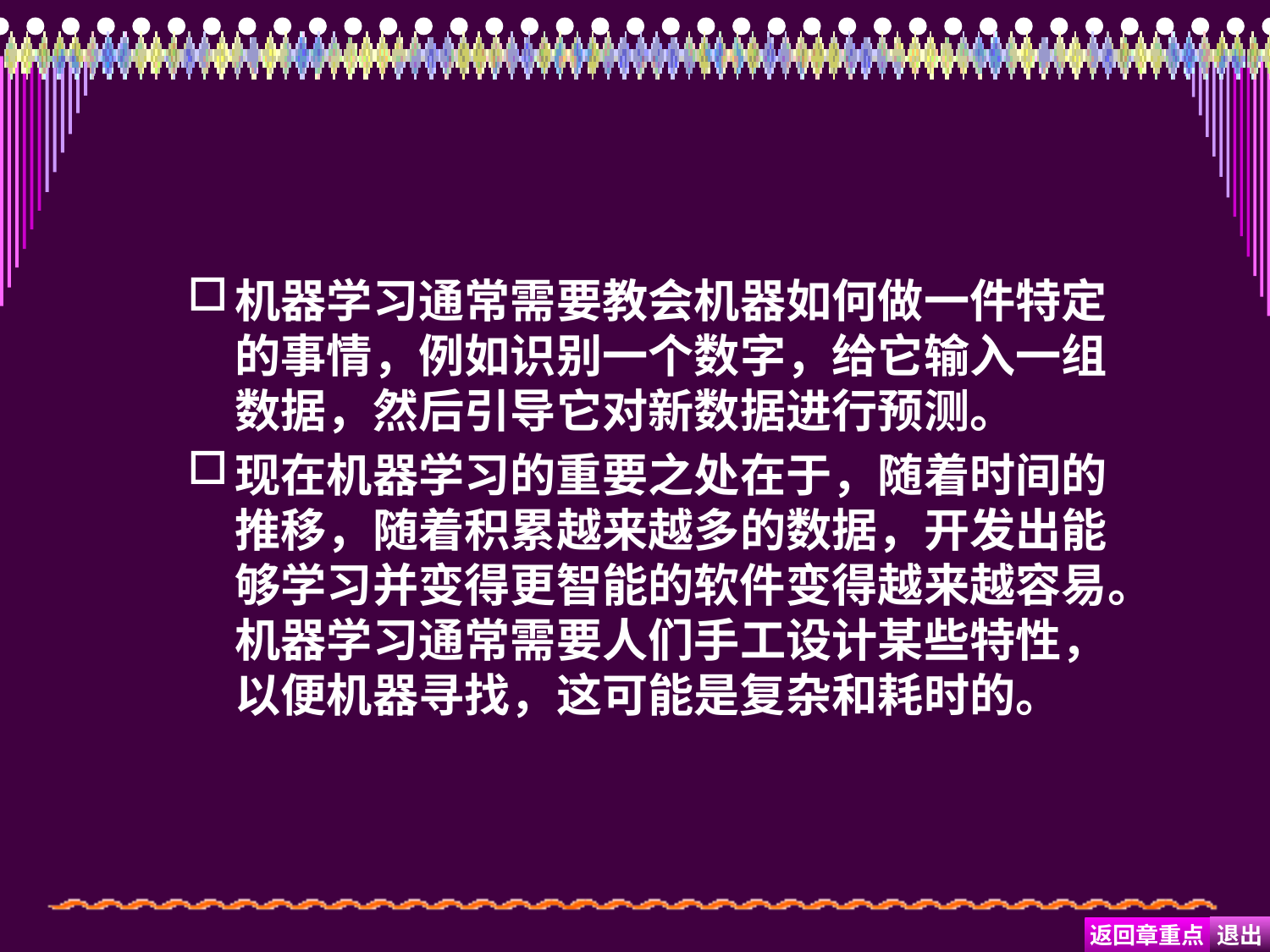

#
机器学习通常需要教会机器如何做一件特定的事情，例如识别一个数字，给它输入一组数据，然后引导它对新数据进行预测。
现在机器学习的重要之处在于，随着时间的推移，随着积累越来越多的数据，开发出能够学习并变得更智能的软件变得越来越容易。机器学习通常需要人们手工设计某些特性，以便机器寻找，这可能是复杂和耗时的。